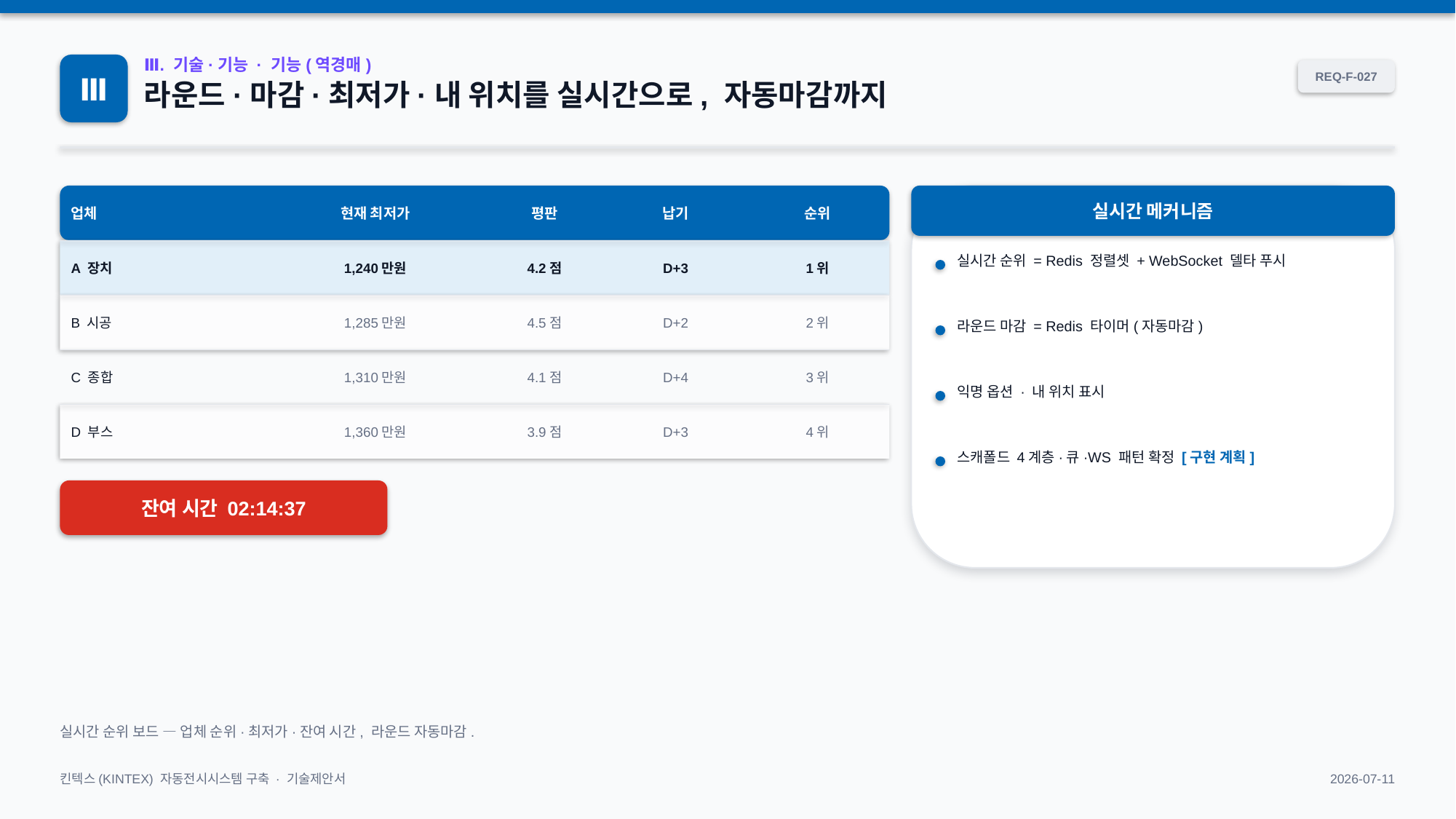

Ⅲ
Ⅲ. 기술·기능 · 기능(역경매)

REQ-F-027
라운드·마감·최저가·내 위치를 실시간으로, 자동마감까지

업체
현재 최저가
평판
납기
순위

실시간 메커니즘

A 장치
1,240만원
4.2점
D+3
1위
실시간 순위 = Redis 정렬셋 + WebSocket 델타 푸시

B 시공
1,285만원
4.5점
D+2
2위
라운드 마감 = Redis 타이머(자동마감)

C 종합
1,310만원
4.1점
D+4
3위
익명 옵션 · 내 위치 표시

D 부스
1,360만원
3.9점
D+3
4위
스캐폴드 4계층·큐·WS 패턴 확정 [구현 계획]

잔여 시간 02:14:37
실시간 순위 보드 — 업체 순위·최저가·잔여 시간, 라운드 자동마감.
킨텍스(KINTEX) 자동전시시스템 구축 · 기술제안서
2026-07-11